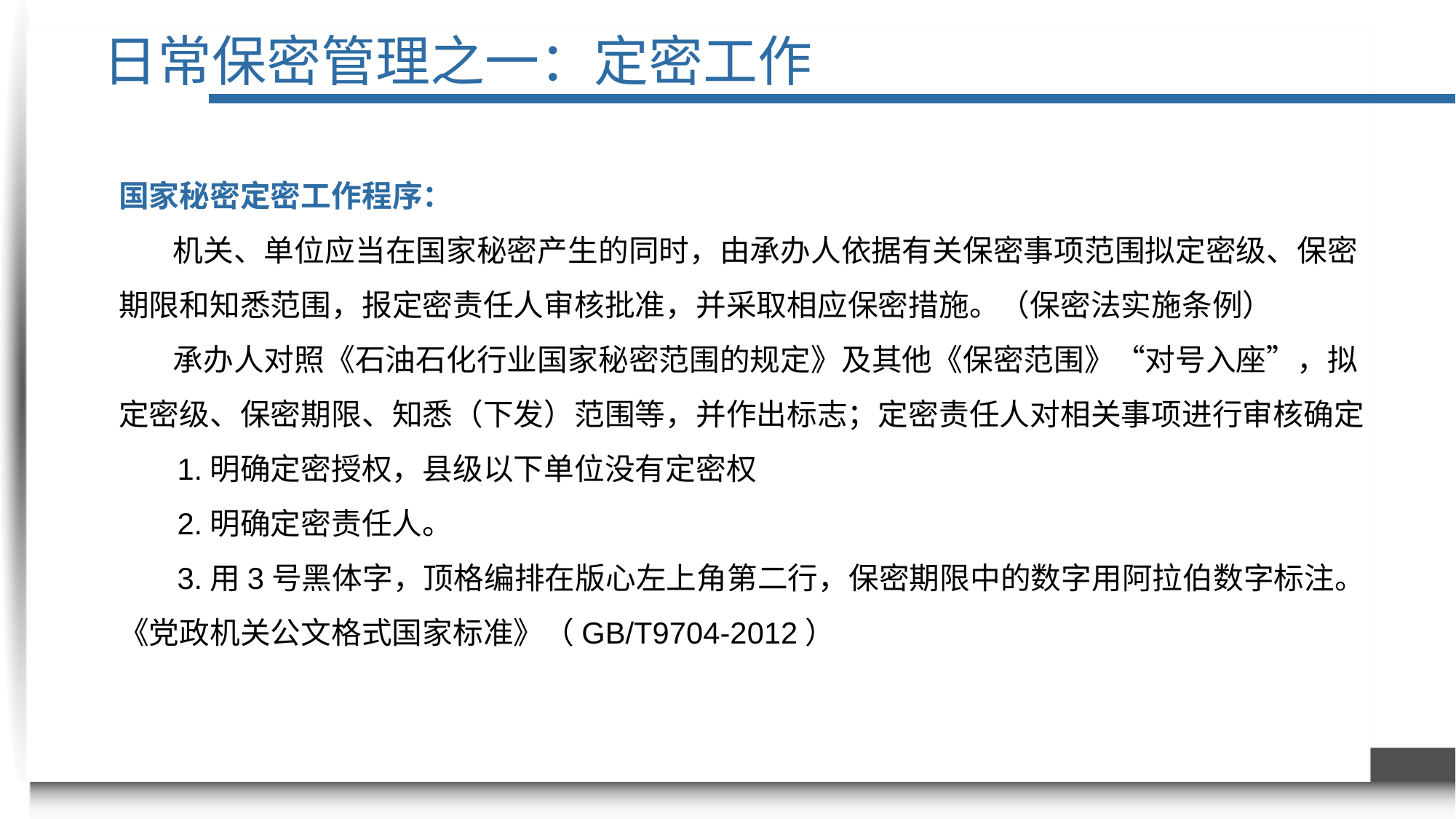

日常保密管理之一：定密工作
国家秘密定密工作程序：
       机关、单位应当在国家秘密产生的同时，由承办人依据有关保密事项范围拟定密级、保密期限和知悉范围，报定密责任人审核批准，并采取相应保密措施。（保密法实施条例）
       承办人对照《石油石化行业国家秘密范围的规定》及其他《保密范围》“对号入座”，拟定密级、保密期限、知悉（下发）范围等，并作出标志；定密责任人对相关事项进行审核确定
       1.明确定密授权，县级以下单位没有定密权
       2.明确定密责任人。
       3.用3号黑体字，顶格编排在版心左上角第二行，保密期限中的数字用阿拉伯数字标注。《党政机关公文格式国家标准》（GB/T9704-2012）